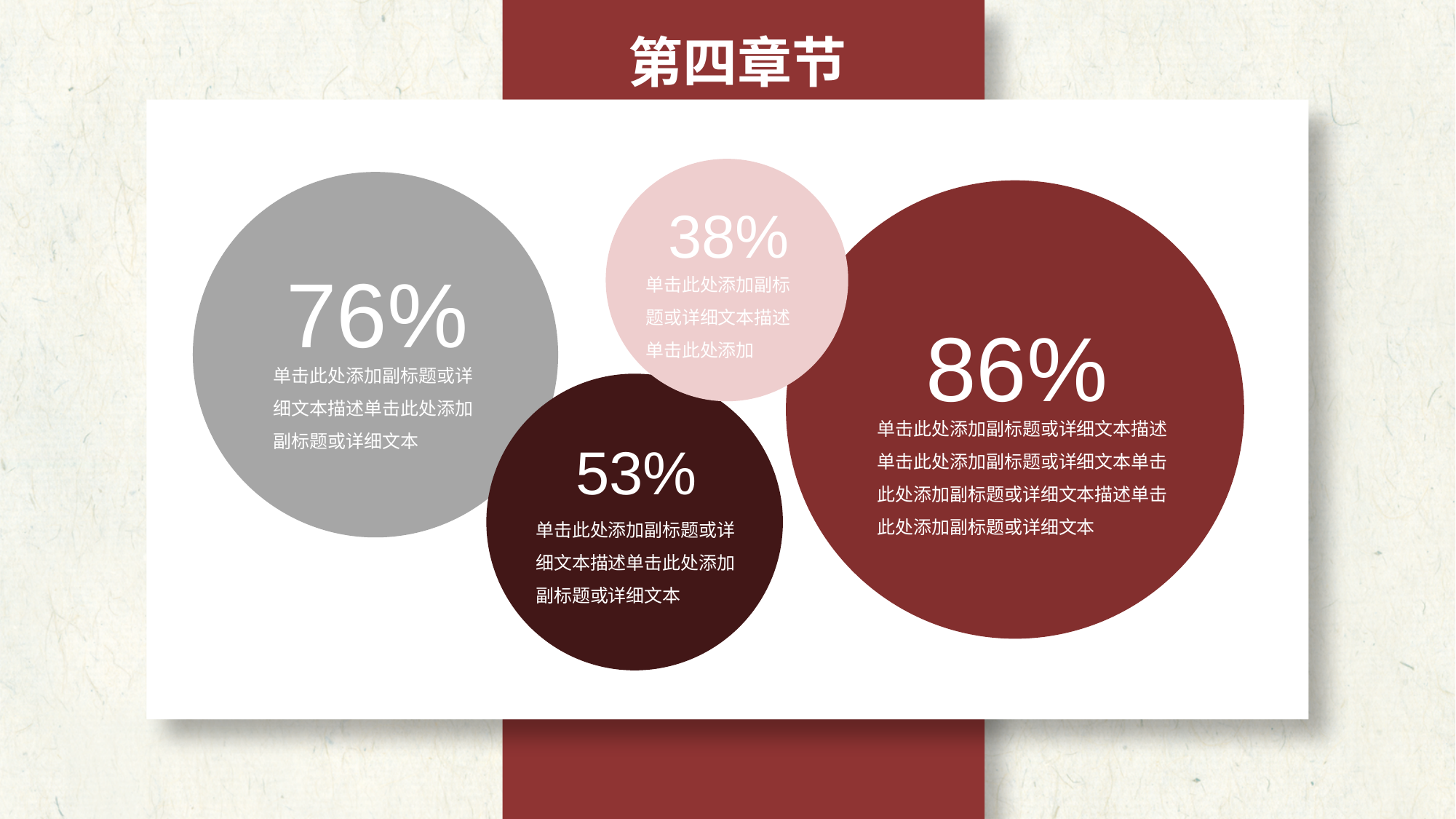

第四章节

38%

76%

86%
单击此处添加副标题或详细文本描述单击此处添加
单击此处添加副标题或详细文本描述单击此处添加副标题或详细文本

53%
单击此处添加副标题或详细文本描述单击此处添加副标题或详细文本单击此处添加副标题或详细文本描述单击此处添加副标题或详细文本

单击此处添加副标题或详细文本描述单击此处添加副标题或详细文本